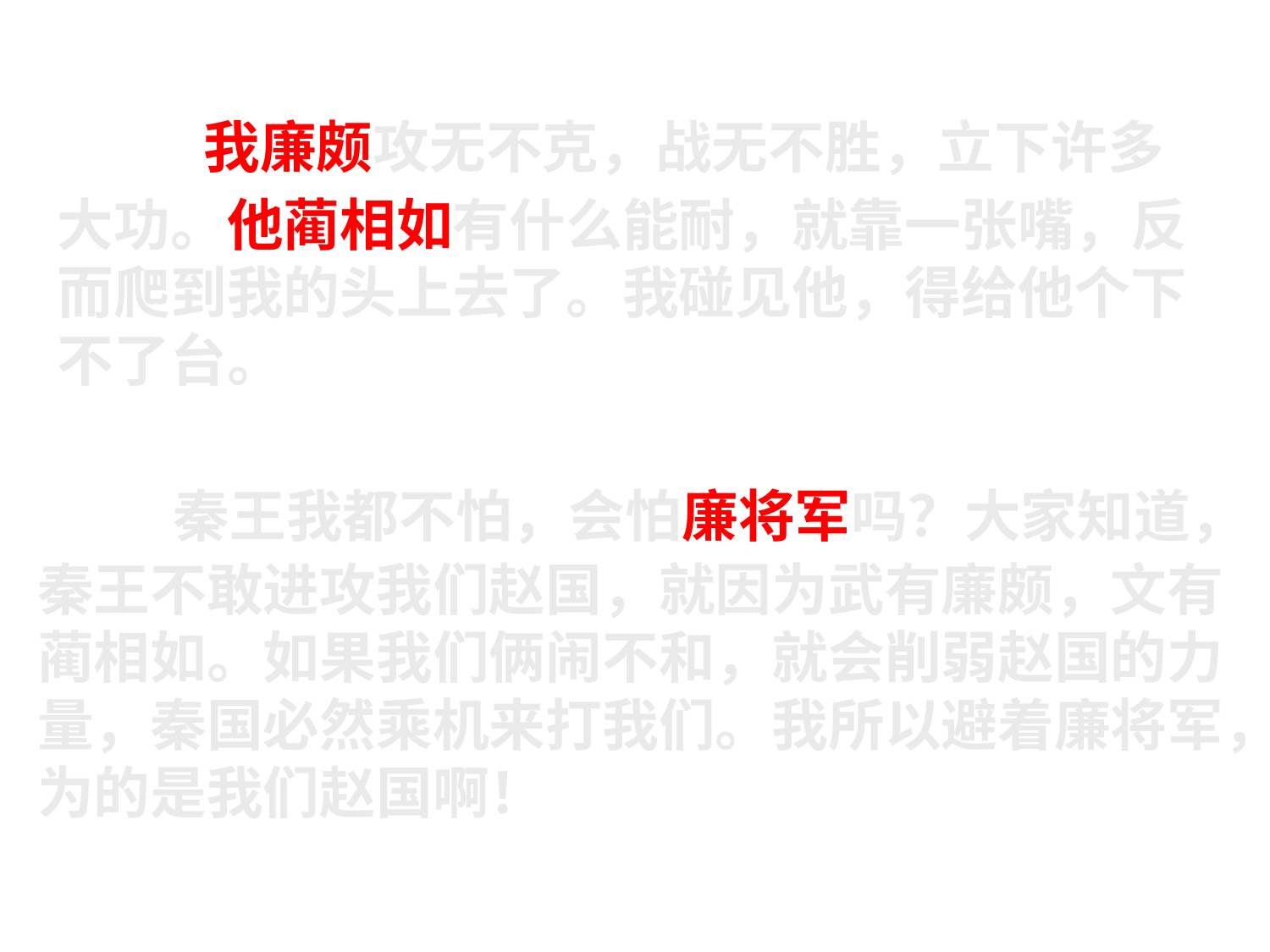

我廉颇攻无不克，战无不胜，立下许多大功。他蔺相如有什么能耐，就靠一张嘴，反而爬到我的头上去了。我碰见他，得给他个下不了台。
      秦王我都不怕，会怕廉将军吗？大家知道，秦王不敢进攻我们赵国，就因为武有廉颇，文有蔺相如。如果我们俩闹不和，就会削弱赵国的力量，秦国必然乘机来打我们。我所以避着廉将军，为的是我们赵国啊！